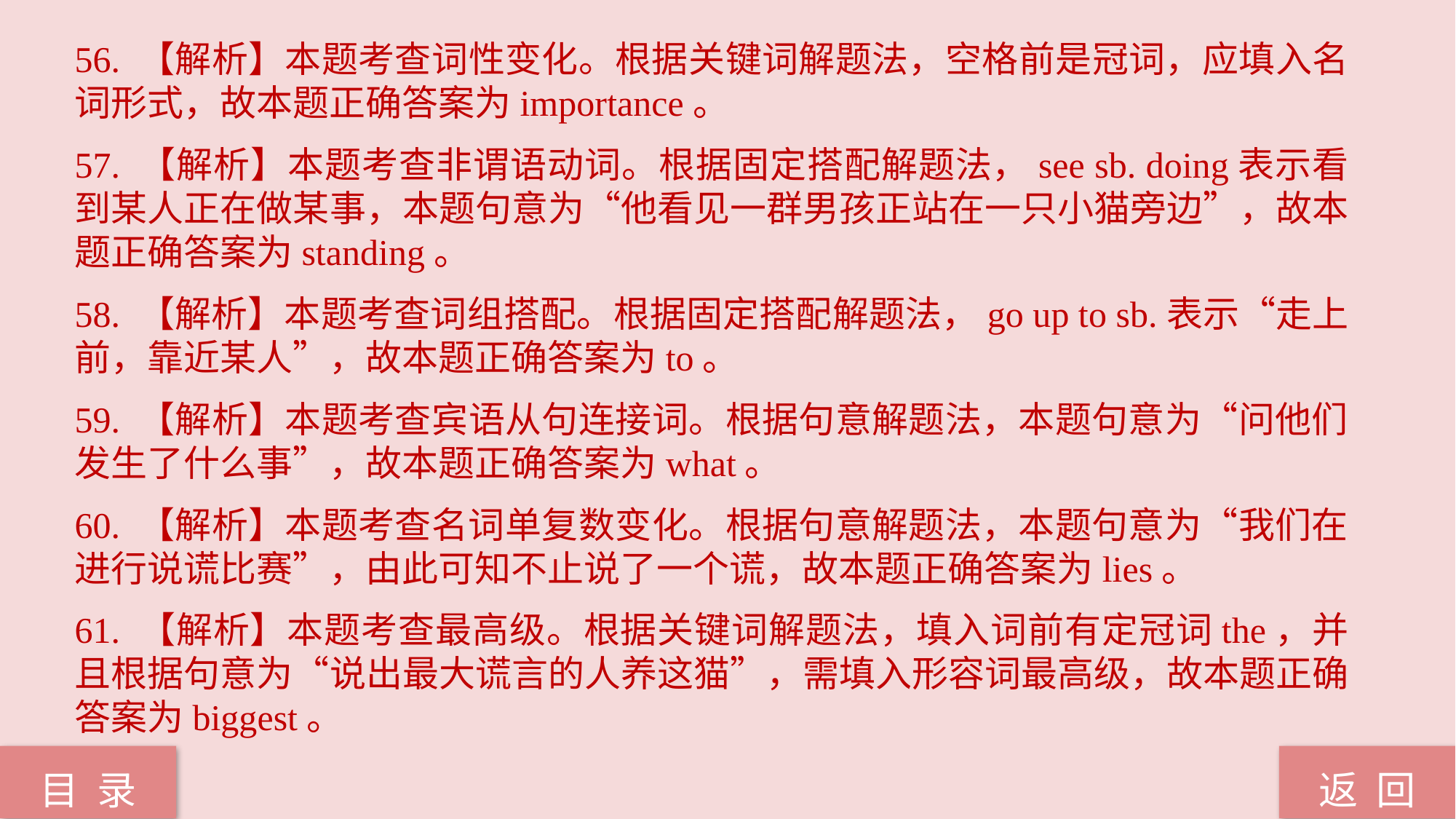

56. 【解析】本题考查词性变化。根据关键词解题法，空格前是冠词，应填入名词形式，故本题正确答案为importance。
57. 【解析】本题考查非谓语动词。根据固定搭配解题法，see sb. doing表示看到某人正在做某事，本题句意为“他看见一群男孩正站在一只小猫旁边”，故本题正确答案为standing。
58. 【解析】本题考查词组搭配。根据固定搭配解题法，go up to sb.表示“走上前，靠近某人”，故本题正确答案为to。
59. 【解析】本题考查宾语从句连接词。根据句意解题法，本题句意为“问他们发生了什么事”，故本题正确答案为what。
60. 【解析】本题考查名词单复数变化。根据句意解题法，本题句意为“我们在进行说谎比赛”，由此可知不止说了一个谎，故本题正确答案为lies。
61. 【解析】本题考查最高级。根据关键词解题法，填入词前有定冠词the，并且根据句意为“说出最大谎言的人养这猫”，需填入形容词最高级，故本题正确答案为biggest。
返  回